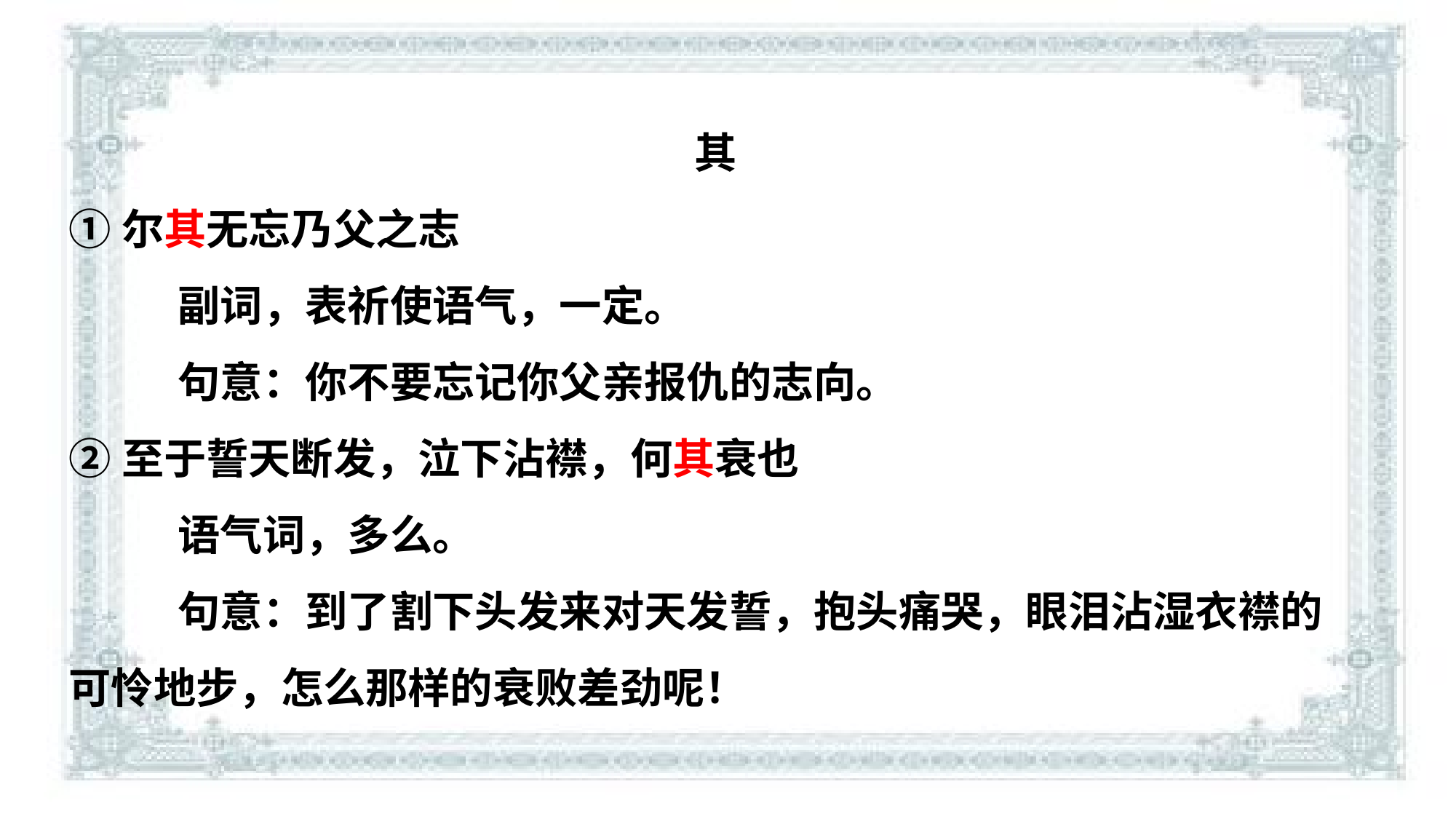

其
①尔其无忘乃父之志
	副词，表祈使语气，一定。
	句意：你不要忘记你父亲报仇的志向。
②至于誓天断发，泣下沾襟，何其衰也
	语气词，多么。
	句意：到了割下头发来对天发誓，抱头痛哭，眼泪沾湿衣襟的可怜地步，怎么那样的衰败差劲呢！